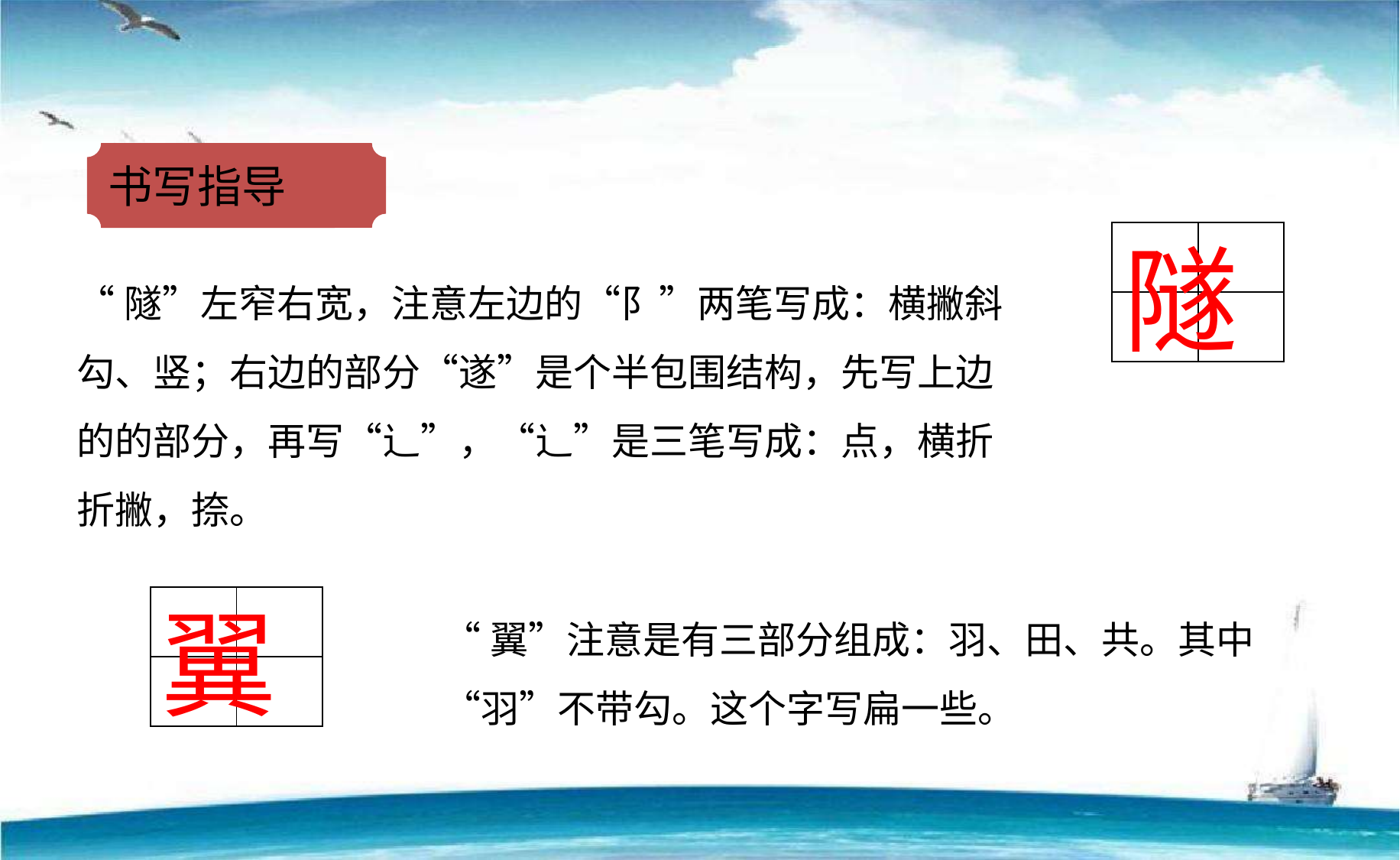

书写指导
|  |  |
| --- | --- |
|  |  |
隧
“隧”左窄右宽，注意左边的“阝”两笔写成：横撇斜勾、竖；右边的部分“遂”是个半包围结构，先写上边的的部分，再写“辶”，“辶”是三笔写成：点，横折折撇，捺。
|  |  |
| --- | --- |
|  |  |
翼
“翼”注意是有三部分组成：羽、田、共。其中“羽”不带勾。这个字写扁一些。